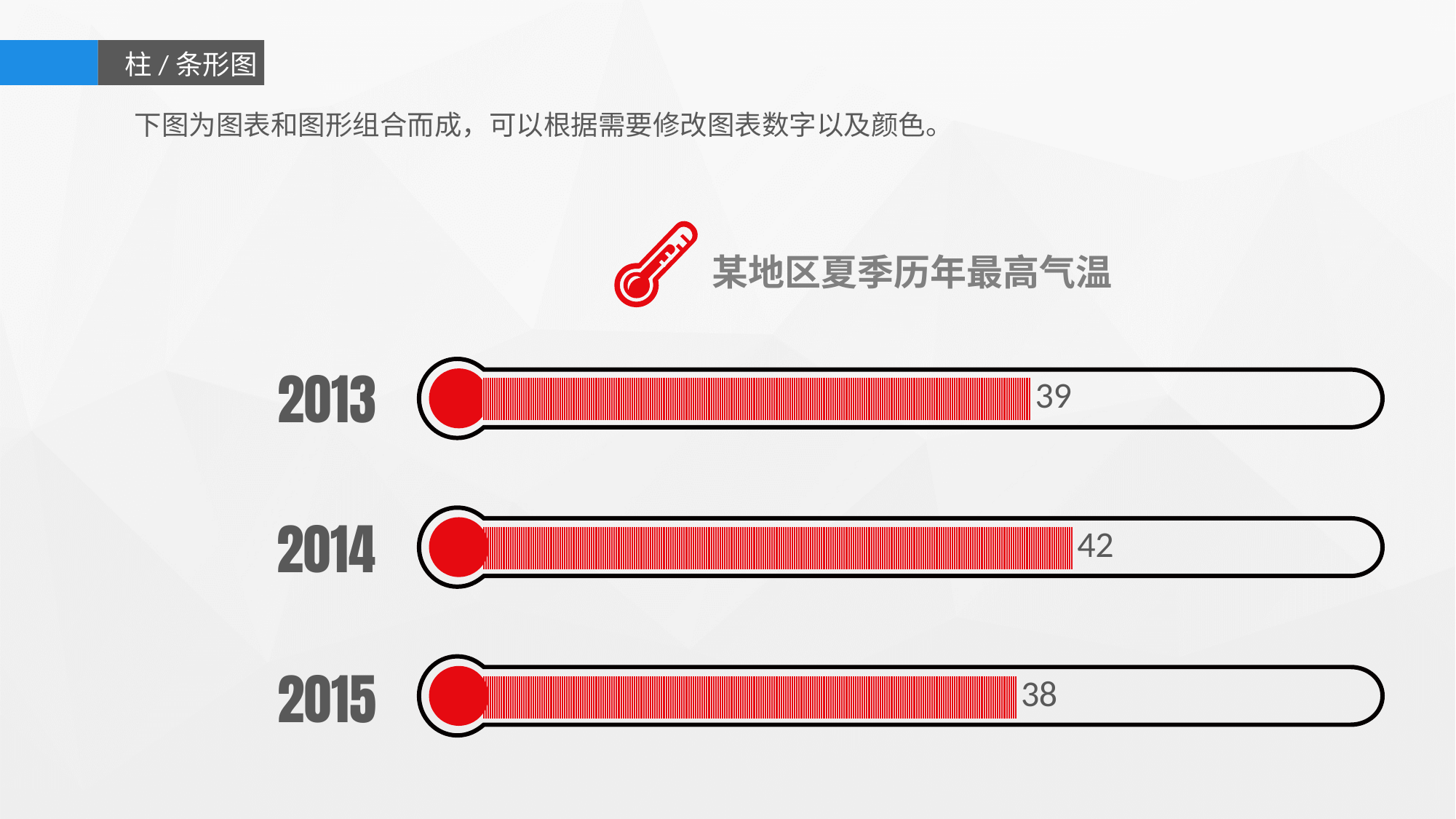

柱/条形图
下图为图表和图形组合而成，可以根据需要修改图表数字以及颜色。

某地区夏季历年最高气温

### Chart

| Category | 系列 1 |
|---|---|
| 类别 1 | 38.0 |
| 类别 2 | 42.0 |
| 类别 3 | 39.0 |

2013

2014

2015